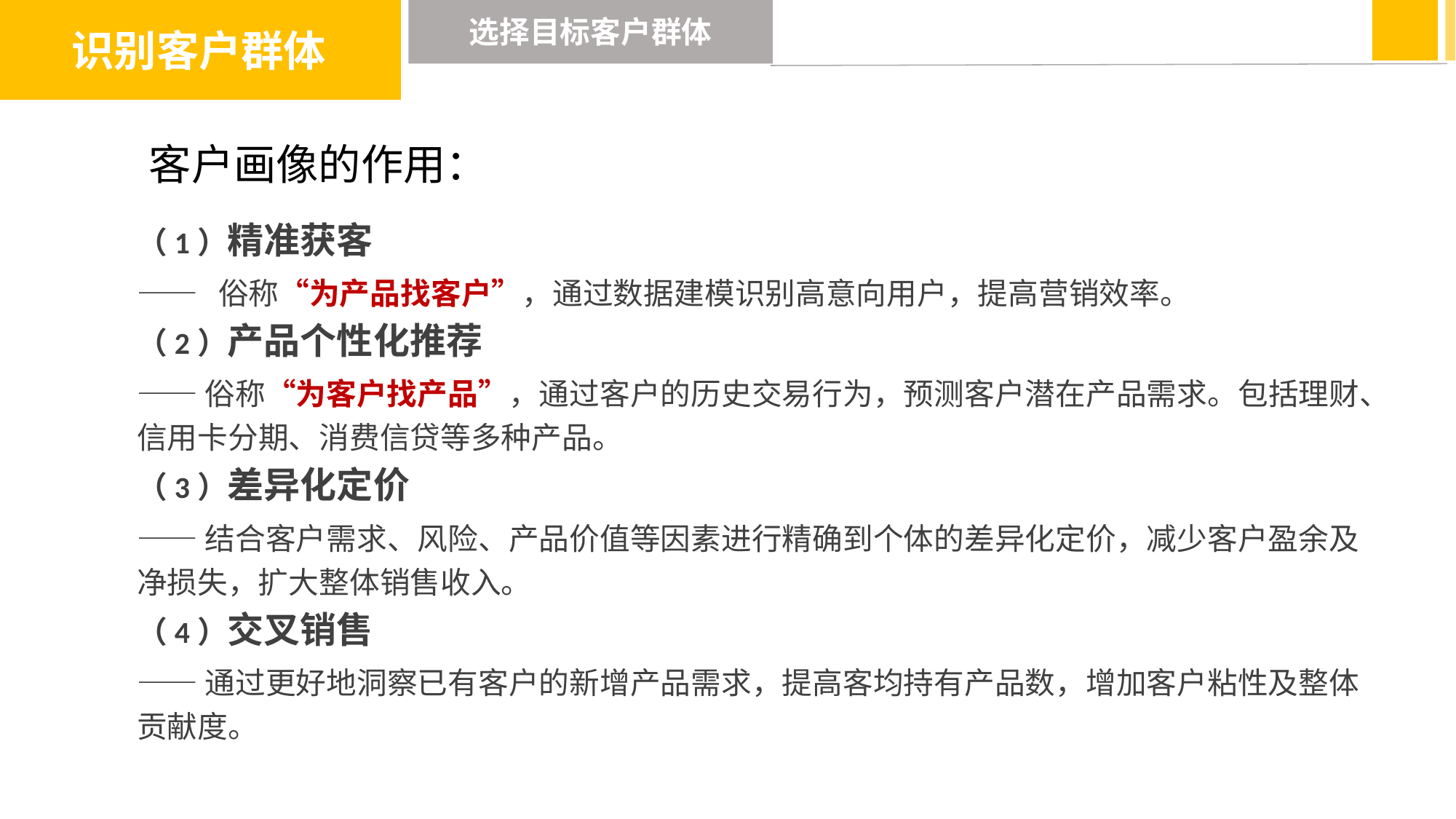

识别客户群体

选择目标客户群体
客户画像的作用：
（1）精准获客
——  俗称“为产品找客户”，通过数据建模识别高意向用户，提高营销效率。
（2）产品个性化推荐
——俗称“为客户找产品”，通过客户的历史交易行为，预测客户潜在产品需求。包括理财、信用卡分期、消费信贷等多种产品。
（3）差异化定价
——结合客户需求、风险、产品价值等因素进行精确到个体的差异化定价，减少客户盈余及净损失，扩大整体销售收入。
（4）交叉销售
——通过更好地洞察已有客户的新增产品需求，提高客均持有产品数，增加客户粘性及整体贡献度。